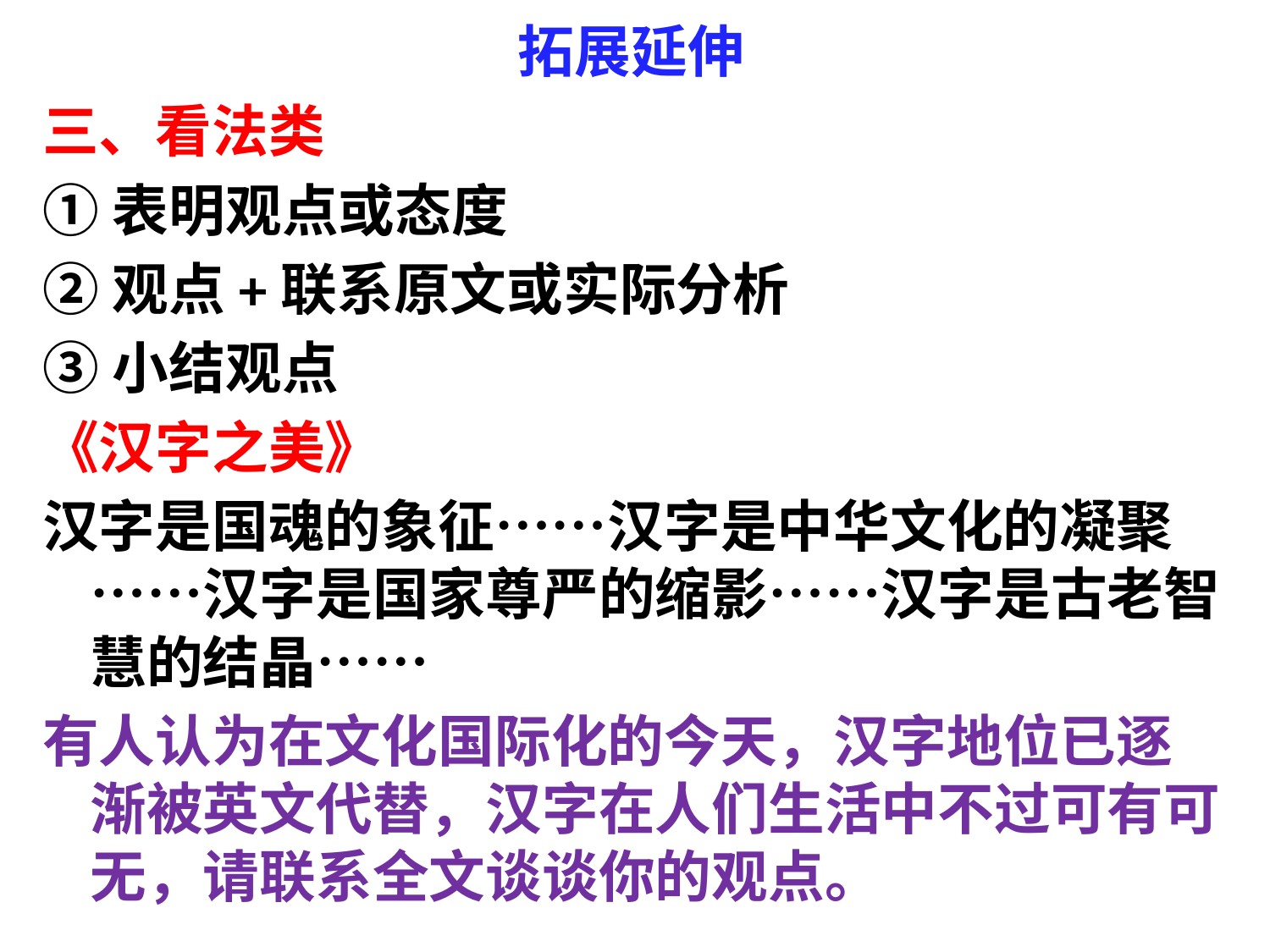

# 拓展延伸
三、看法类
①表明观点或态度
②观点+联系原文或实际分析
③小结观点
《汉字之美》
汉字是国魂的象征……汉字是中华文化的凝聚……汉字是国家尊严的缩影……汉字是古老智慧的结晶……
有人认为在文化国际化的今天，汉字地位已逐渐被英文代替，汉字在人们生活中不过可有可无，请联系全文谈谈你的观点。